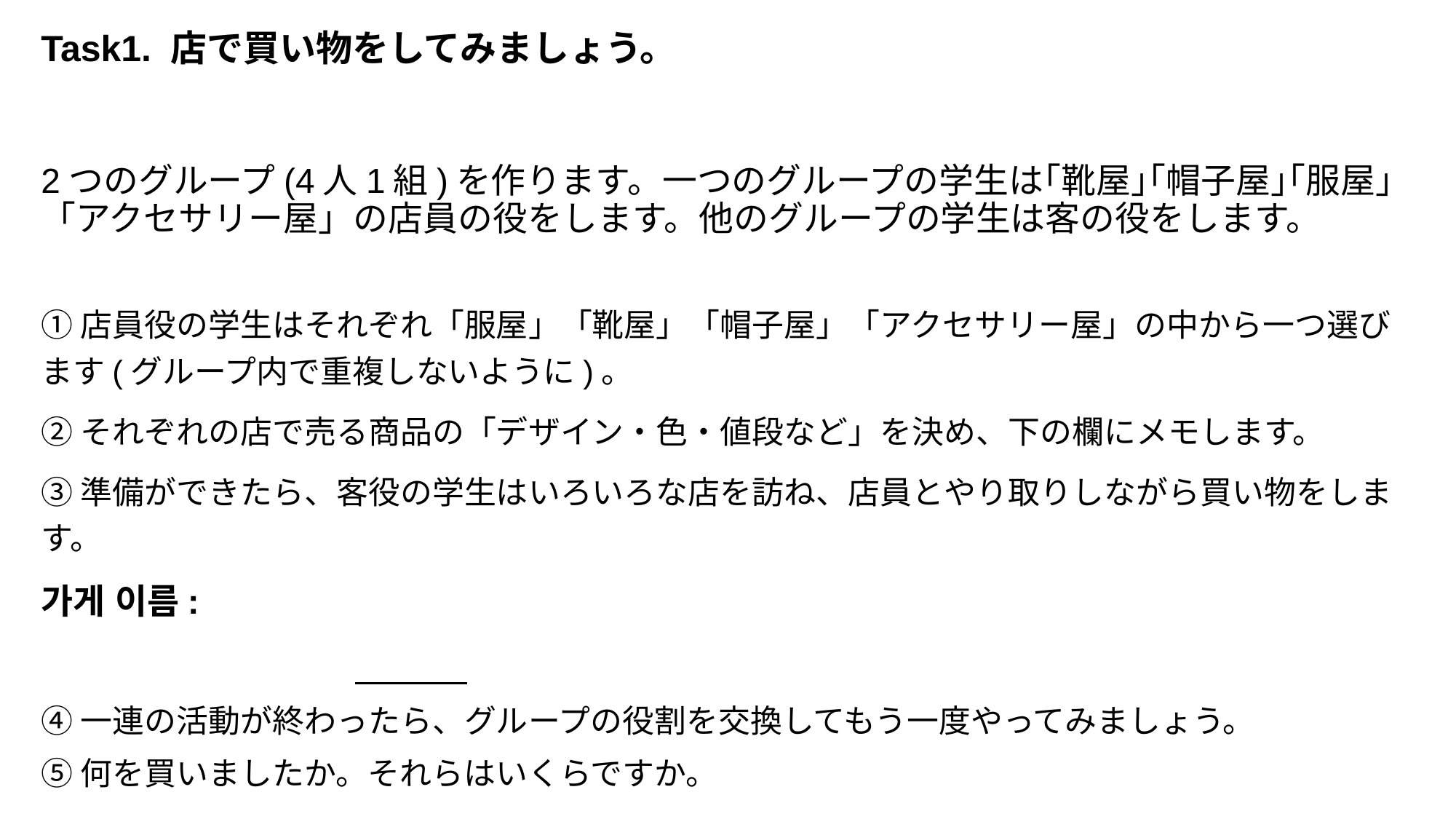

# Task1. 店で買い物をしてみましょう。

2つのグループ(4人1組)を作ります。一つのグループの学生は｢靴屋｣｢帽子屋｣｢服屋｣「アクセサリー屋」の店員の役をします。他のグループの学生は客の役をします。

①店員役の学生はそれぞれ「服屋」「靴屋」「帽子屋」「アクセサリー屋」の中から一つ選びます(グループ内で重複しないように)。
②それぞれの店で売る商品の「デザイン・色・値段など」を決め、下の欄にメモします。
③準備ができたら、客役の学生はいろいろな店を訪ね、店員とやり取りしながら買い物をします。
가게 이름:

④一連の活動が終わったら、グループの役割を交換してもう一度やってみましょう。
⑤何を買いましたか。それらはいくらですか。